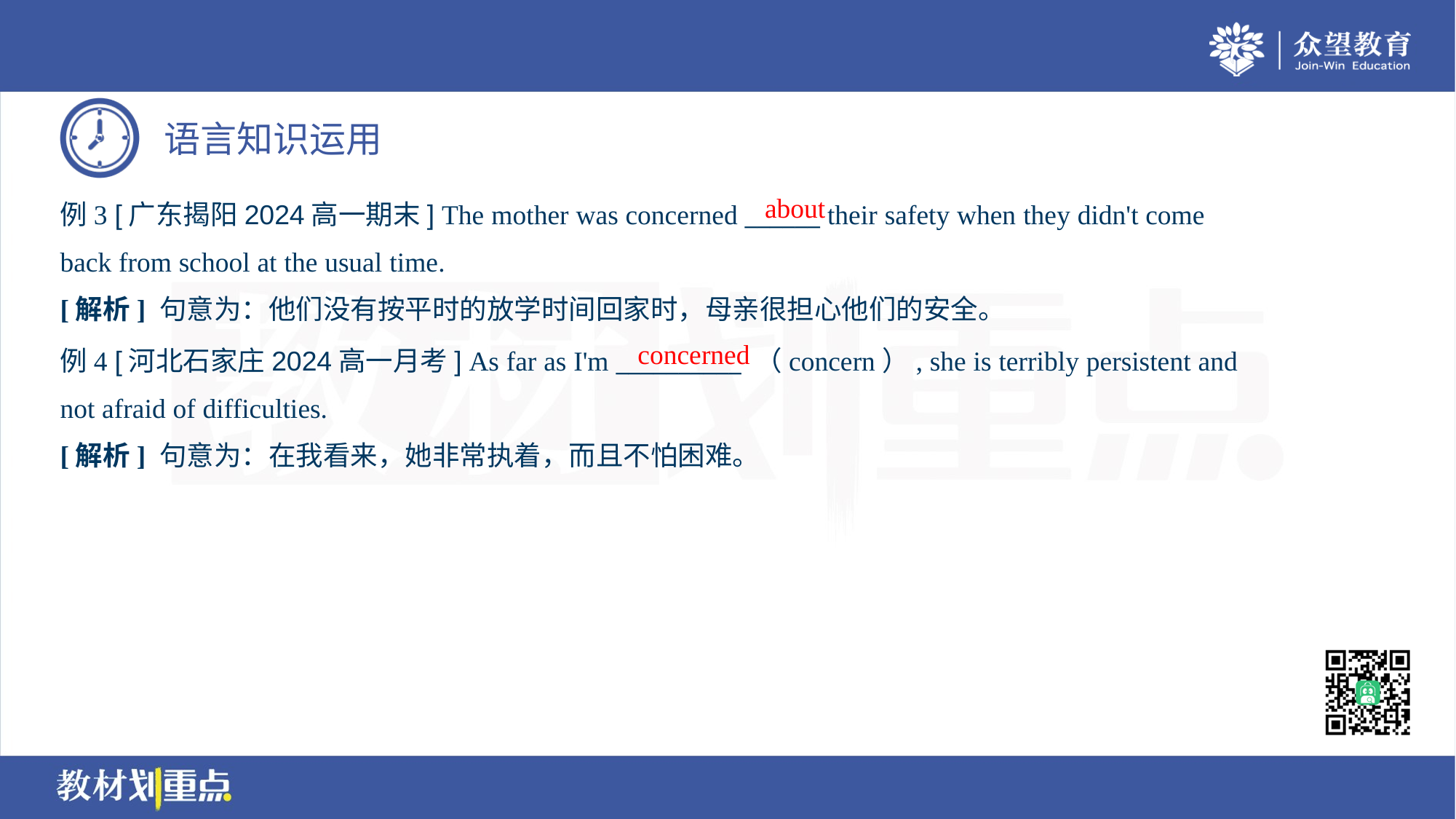

about
例3 [广东揭阳2024高一期末] The mother was concerned ______ their safety when they didn't come
back from school at the usual time.
[解析] 句意为：他们没有按平时的放学时间回家时，母亲很担心他们的安全。
concerned
例4 [河北石家庄2024高一月考] As far as I'm __________ （concern）, she is terribly persistent and
not afraid of difficulties.
[解析] 句意为：在我看来，她非常执着，而且不怕困难。